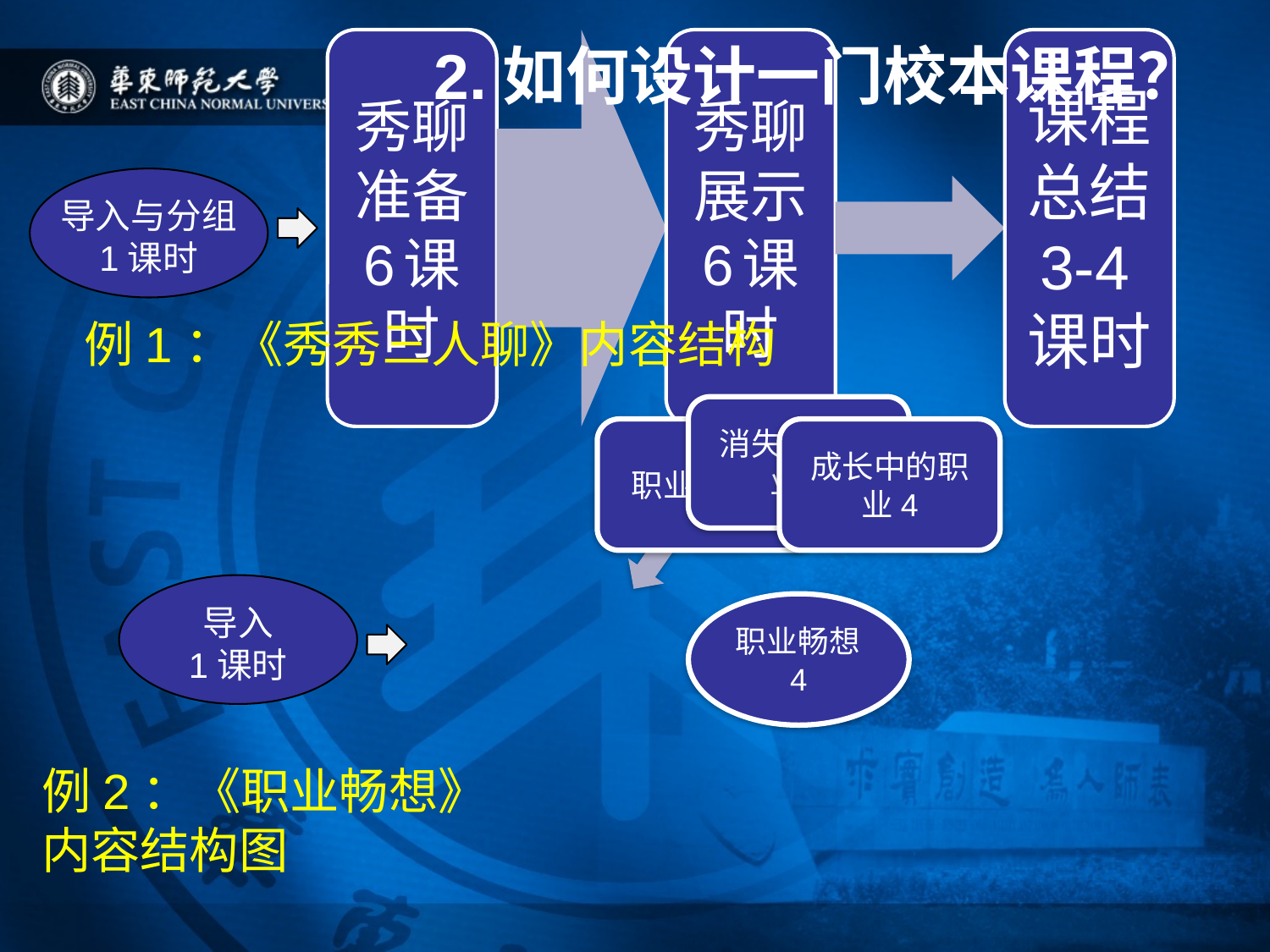

2.如何设计一门校本课程？
导入与分组
1课时

例1：《秀秀三人聊》内容结构
职业畅想4
职业理解3
导入
1课时

例2：《职业畅想》
内容结构图